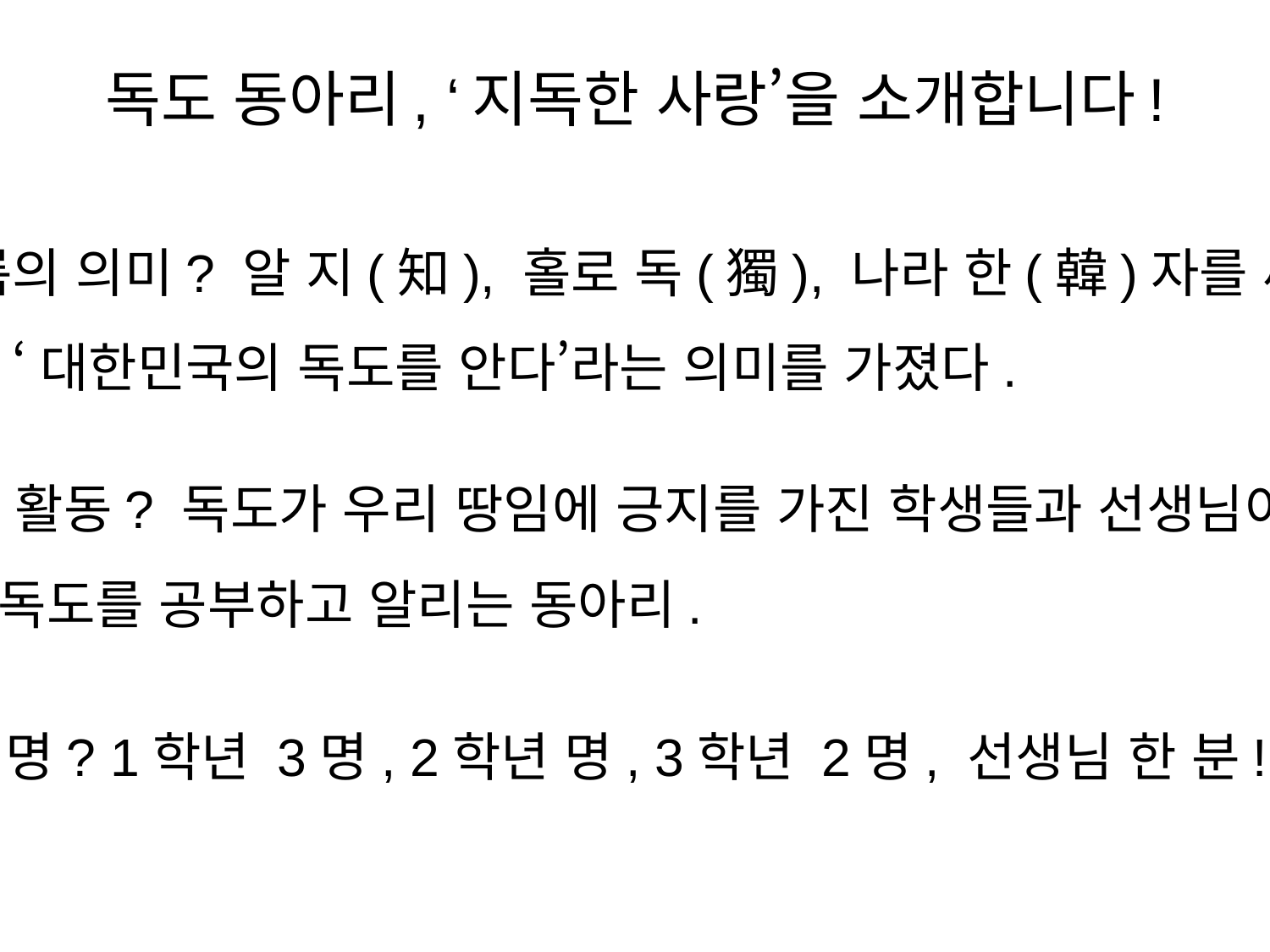

# 독도 동아리, ‘지독한 사랑’을 소개합니다!
→이름의 의미? 알 지(知), 홀로 독(獨), 나라 한(韓)자를 써,
           ‘대한민국의 독도를 안다’라는 의미를 가졌다.
→하는 활동? 독도가 우리 땅임에 긍지를 가진 학생들과 선생님이 모여,
          독도를 공부하고 알리는 동아리.
→몇 명? 1학년 3명, 2학년 명, 3학년 2명, 선생님 한 분!